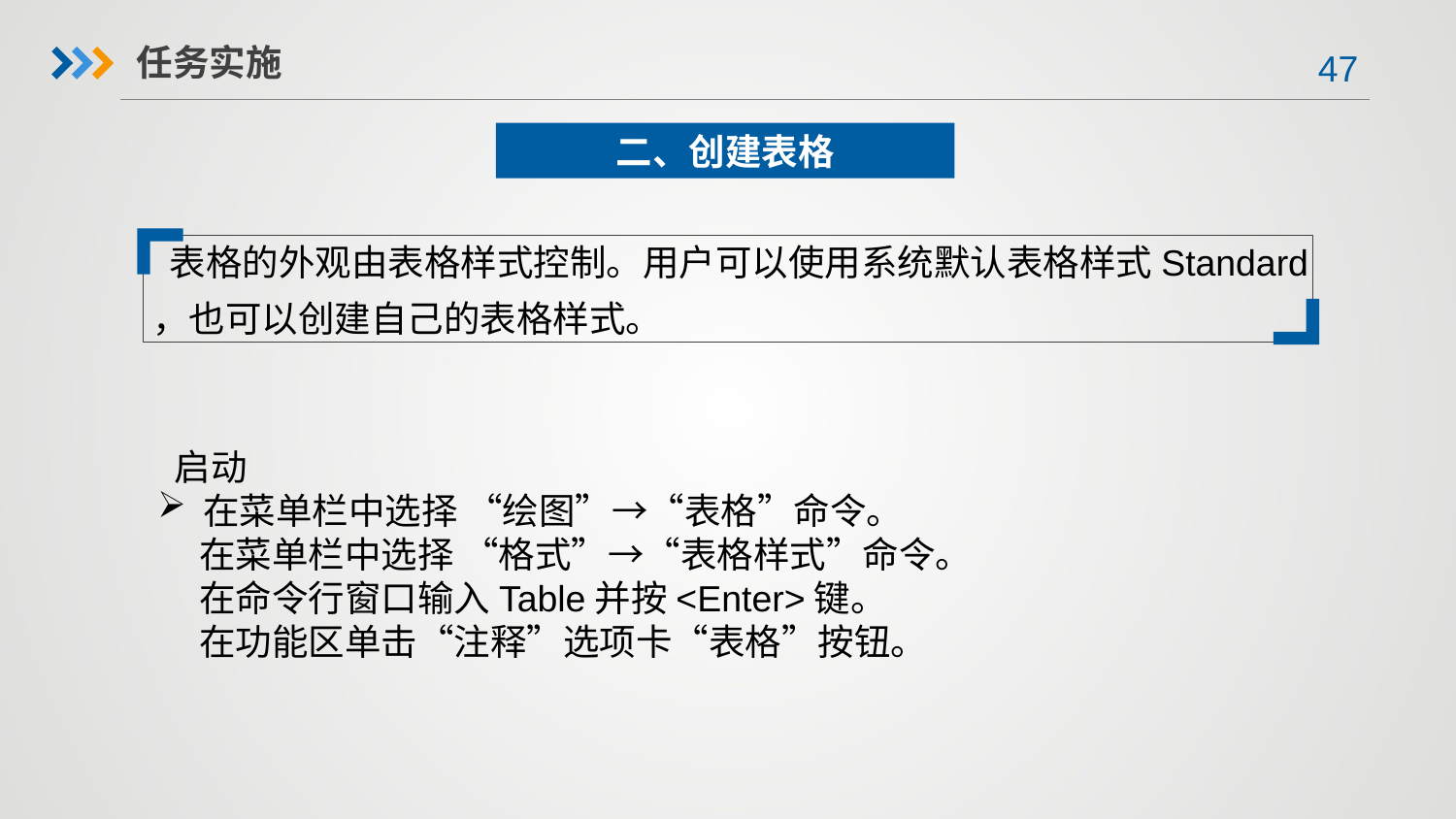

任务实施
二、创建表格

 表格的外观由表格样式控制。用户可以使用系统默认表格样式Standard
，也可以创建自己的表格样式。

 启动在菜单栏中选择 “绘图”→“表格”命令。
    在菜单栏中选择 “格式”→“表格样式”命令。
    在命令行窗口输入Table并按<Enter>键。
    在功能区单击“注释”选项卡“表格”按钮。